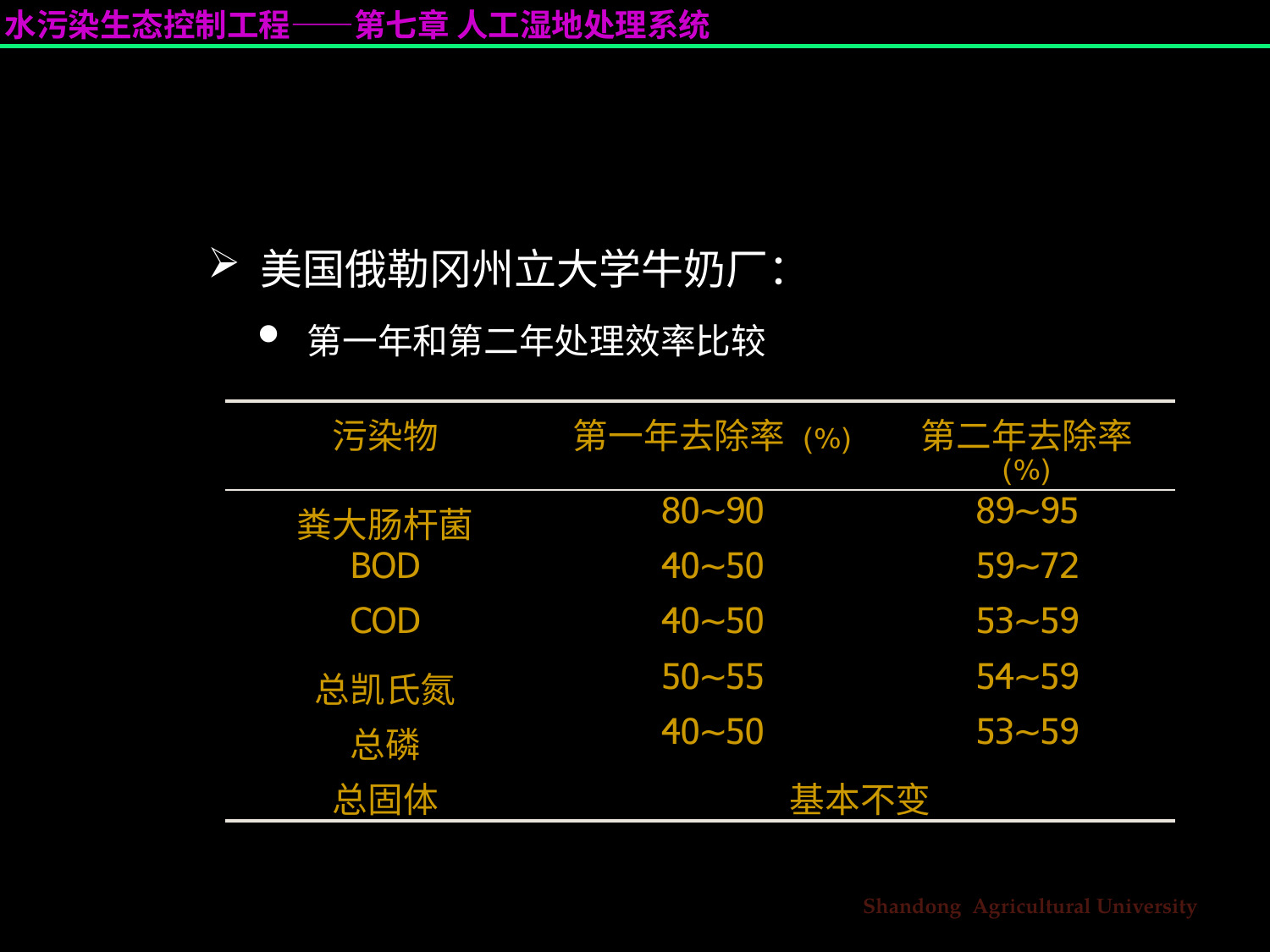

美国俄勒冈州立大学牛奶厂：
 第一年和第二年处理效率比较
| 污染物 | 第一年去除率 (%) | 第二年去除率 (%) |
| --- | --- | --- |
| 粪大肠杆菌 | 80~90 | 89~95 |
| BOD | 40~50 | 59~72 |
| COD | 40~50 | 53~59 |
| 总凯氏氮 | 50~55 | 54~59 |
| 总磷 | 40~50 | 53~59 |
| 总固体 | 基本不变 |  |